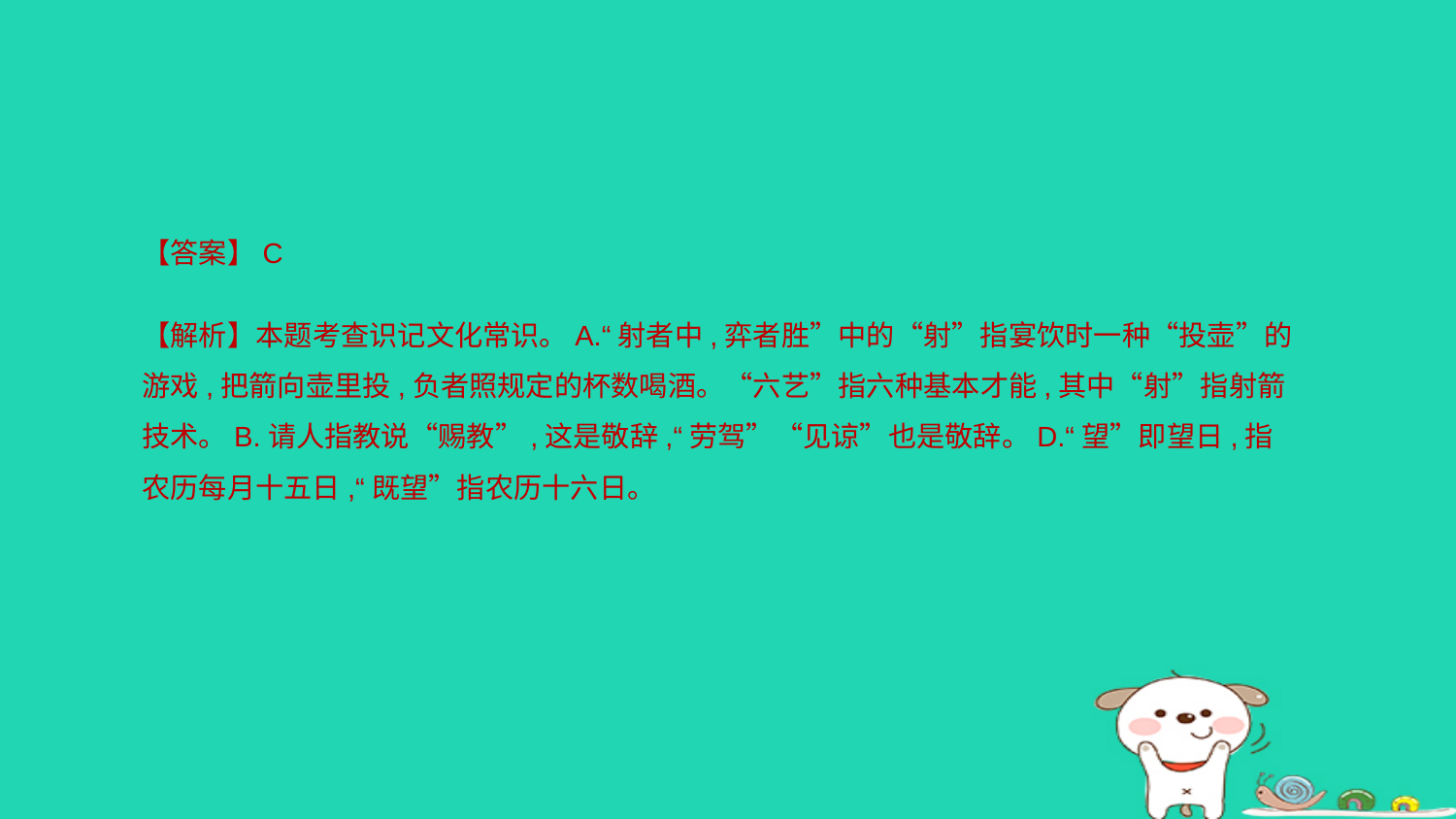

【答案】C
【解析】本题考查识记文化常识。A.“射者中,弈者胜”中的“射”指宴饮时一种“投壶”的游戏,把箭向壶里投,负者照规定的杯数喝酒。“六艺”指六种基本才能,其中“射”指射箭技术。B.请人指教说“赐教”,这是敬辞,“劳驾”“见谅”也是敬辞。D.“望”即望日,指农历每月十五日,“既望”指农历十六日。